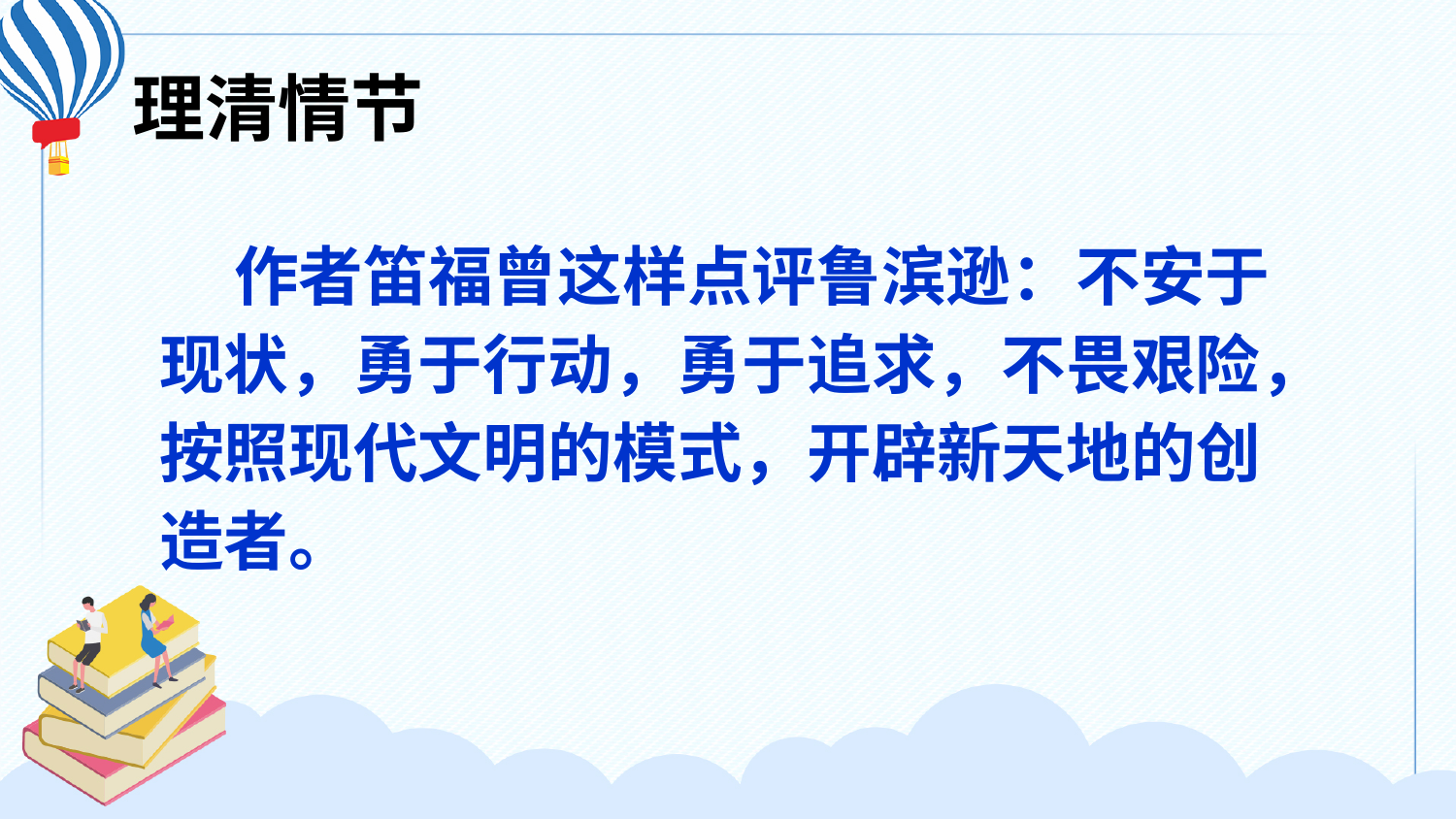

理清情节
    作者笛福曾这样点评鲁滨逊：不安于现状，勇于行动，勇于追求，不畏艰险，按照现代文明的模式，开辟新天地的创造者。